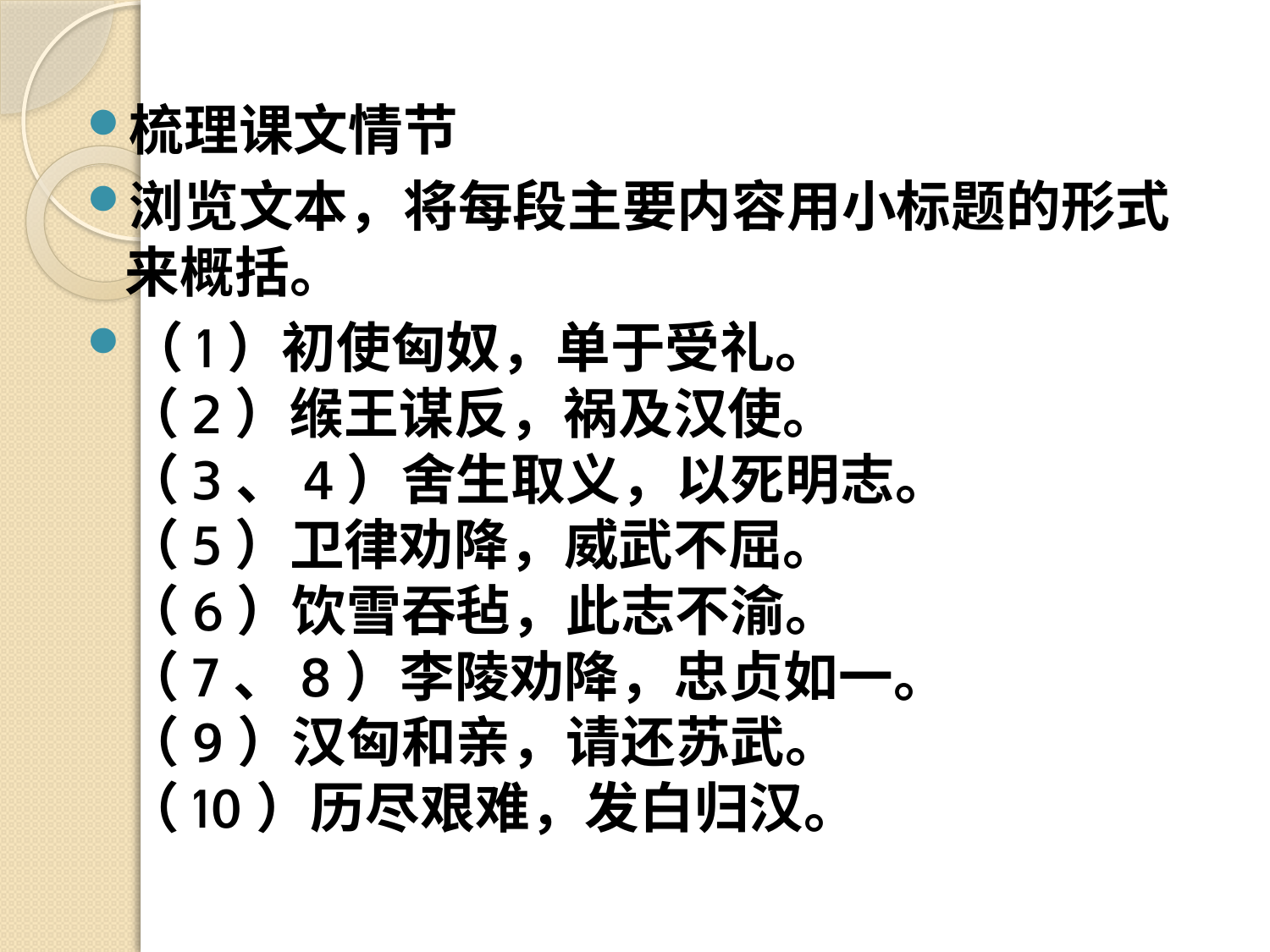

梳理课文情节
浏览文本，将每段主要内容用小标题的形式来概括。
（1）初使匈奴，单于受礼。
（2）缑王谋反，祸及汉使。
（3、4）舍生取义，以死明志。
（5）卫律劝降，威武不屈。 
（6）饮雪吞毡，此志不渝。
（7、8）李陵劝降，忠贞如一。
（9）汉匈和亲，请还苏武。
（10）历尽艰难，发白归汉。